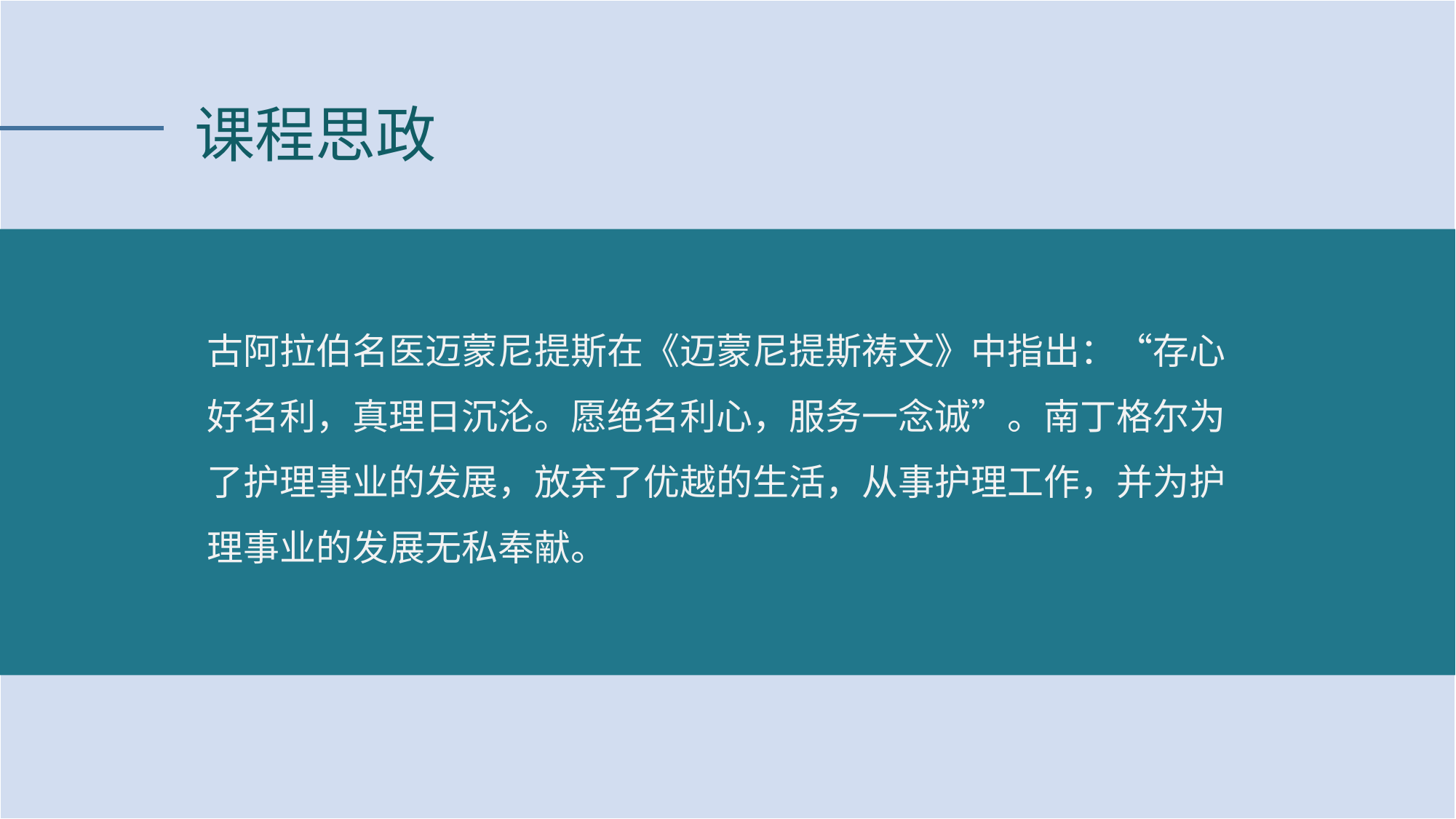

课程思政

古阿拉伯名医迈蒙尼提斯在《迈蒙尼提斯祷文》中指出：“存心好名利，真理日沉沦。愿绝名利心，服务一念诚”。南丁格尔为了护理事业的发展，放弃了优越的生活，从事护理工作，并为护理事业的发展无私奉献。